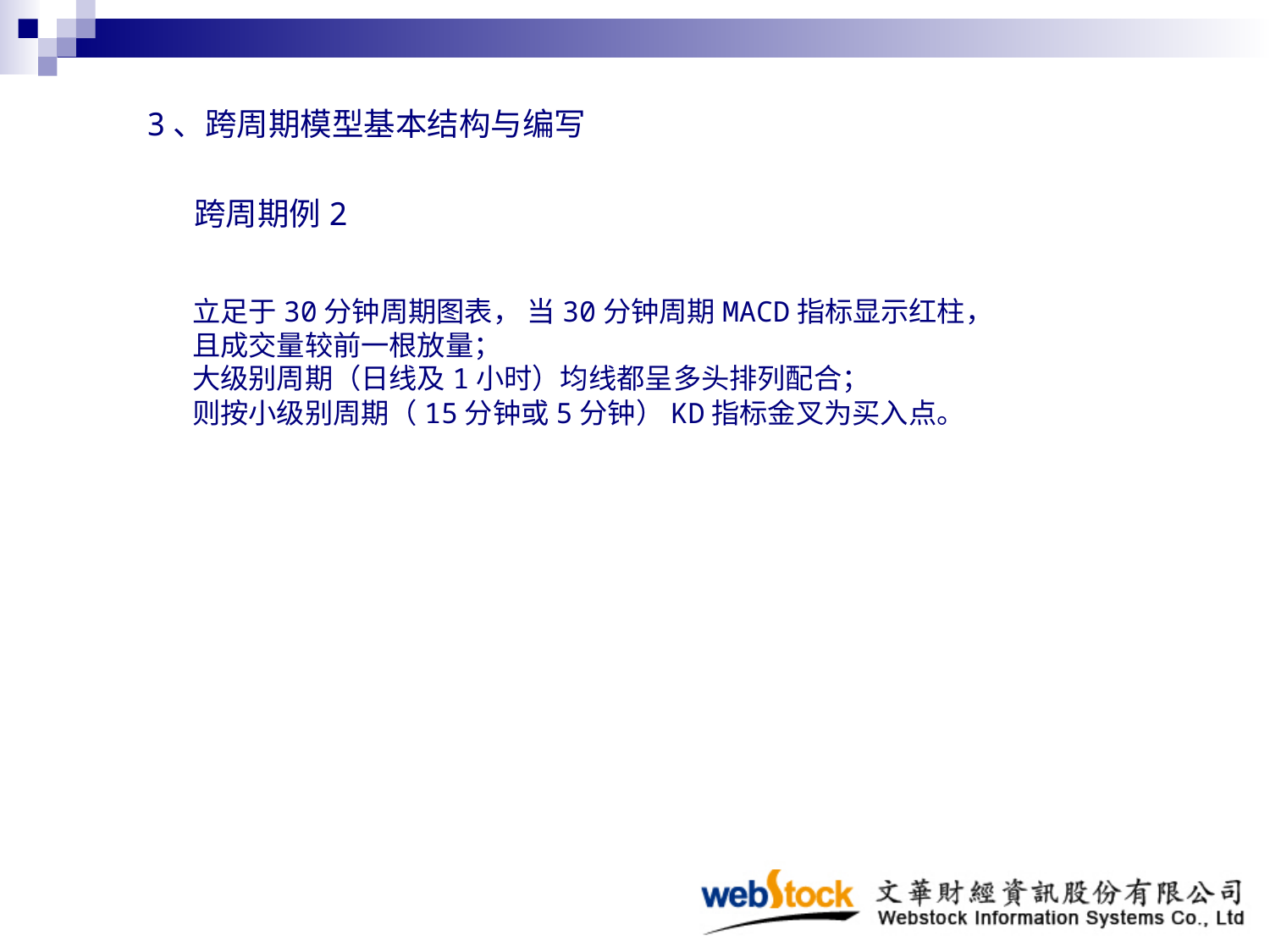

3、跨周期模型基本结构与编写
跨周期例2
立足于30分钟周期图表， 当30分钟周期MACD指标显示红柱，且成交量较前一根放量；
大级别周期（日线及1小时）均线都呈多头排列配合；
则按小级别周期（15分钟或5分钟）KD指标金叉为买入点。